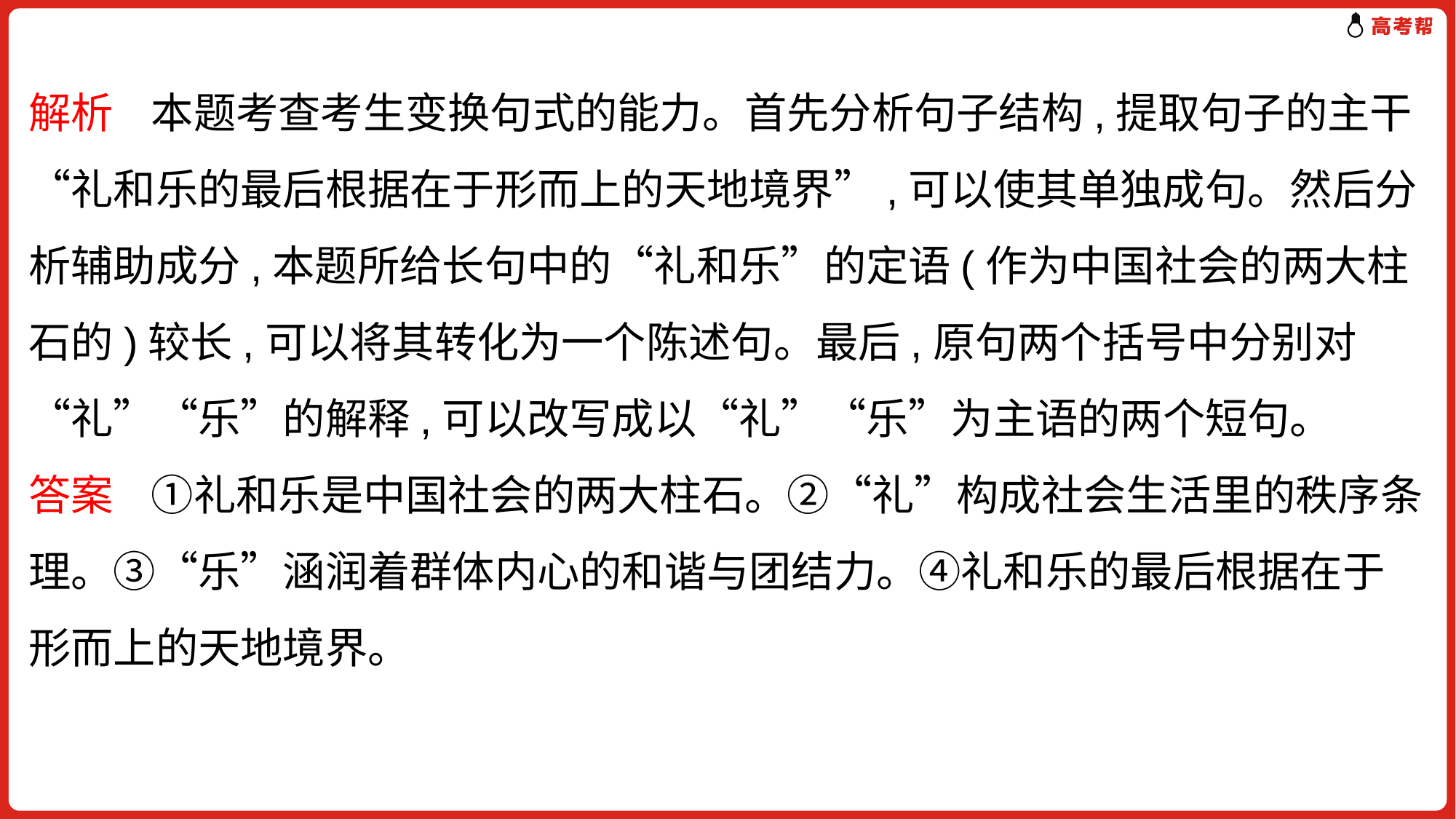

解析    本题考查考生变换句式的能力。首先分析句子结构,提取句子的主干“礼和乐的最后根据在于形而上的天地境界”,可以使其单独成句。然后分析辅助成分,本题所给长句中的“礼和乐”的定语(作为中国社会的两大柱石的)较长,可以将其转化为一个陈述句。最后,原句两个括号中分别对“礼”“乐”的解释,可以改写成以“礼”“乐”为主语的两个短句。
答案    ①礼和乐是中国社会的两大柱石。②“礼”构成社会生活里的秩序条理。③“乐”涵润着群体内心的和谐与团结力。④礼和乐的最后根据在于形而上的天地境界。